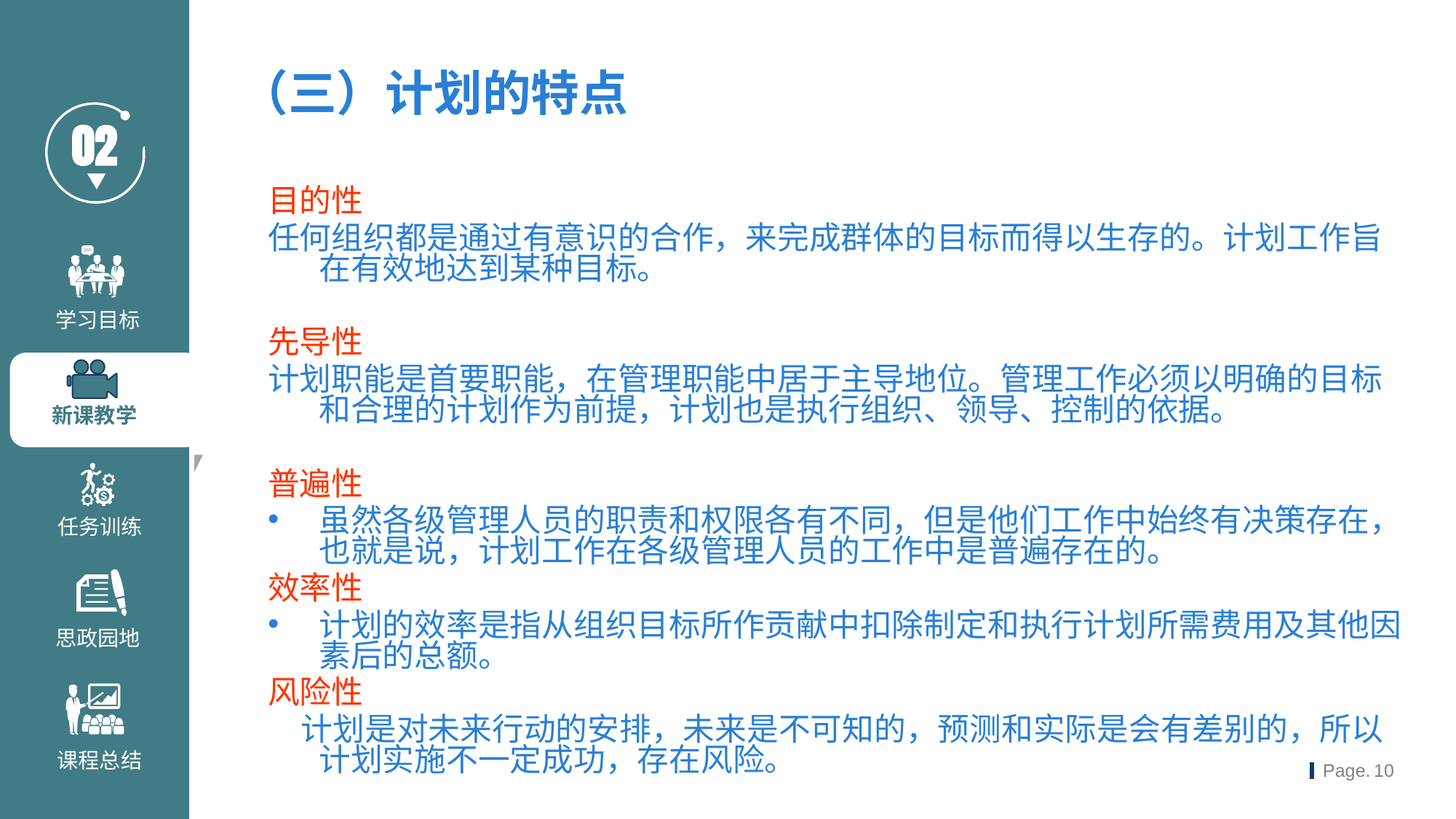

（三）计划的特点

目的性
任何组织都是通过有意识的合作，来完成群体的目标而得以生存的。计划工作旨在有效地达到某种目标。

先导性
计划职能是首要职能，在管理职能中居于主导地位。管理工作必须以明确的目标和合理的计划作为前提，计划也是执行组织、领导、控制的依据。

普遍性
虽然各级管理人员的职责和权限各有不同，但是他们工作中始终有决策存在，也就是说，计划工作在各级管理人员的工作中是普遍存在的。
效率性
计划的效率是指从组织目标所作贡献中扣除制定和执行计划所需费用及其他因素后的总额。
风险性
    计划是对未来行动的安排，未来是不可知的，预测和实际是会有差别的，所以计划实施不一定成功，存在风险。